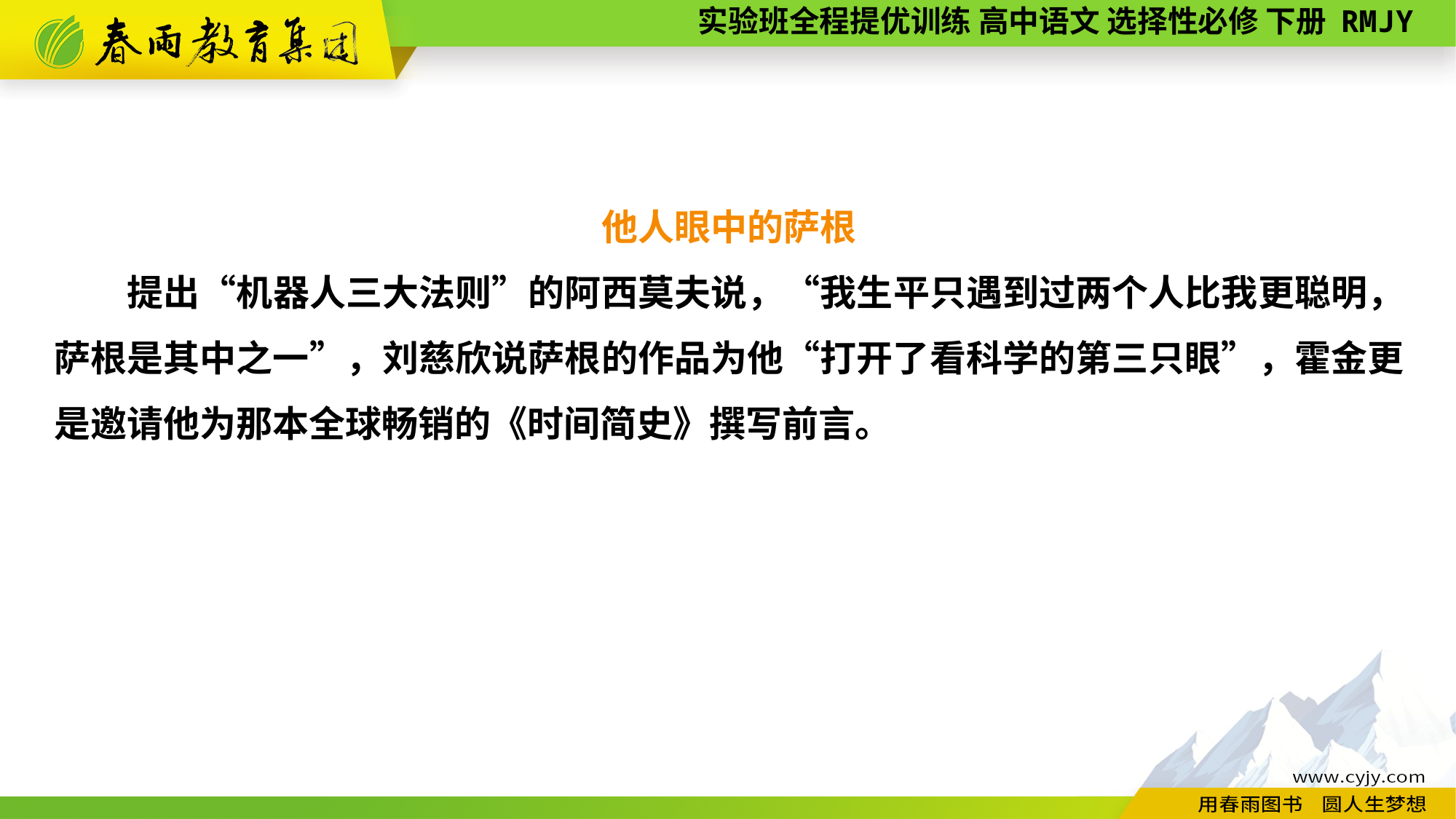

他人眼中的萨根
提出“机器人三大法则”的阿西莫夫说，“我生平只遇到过两个人比我更聪明，萨根是其中之一”，刘慈欣说萨根的作品为他“打开了看科学的第三只眼”，霍金更是邀请他为那本全球畅销的《时间简史》撰写前言。